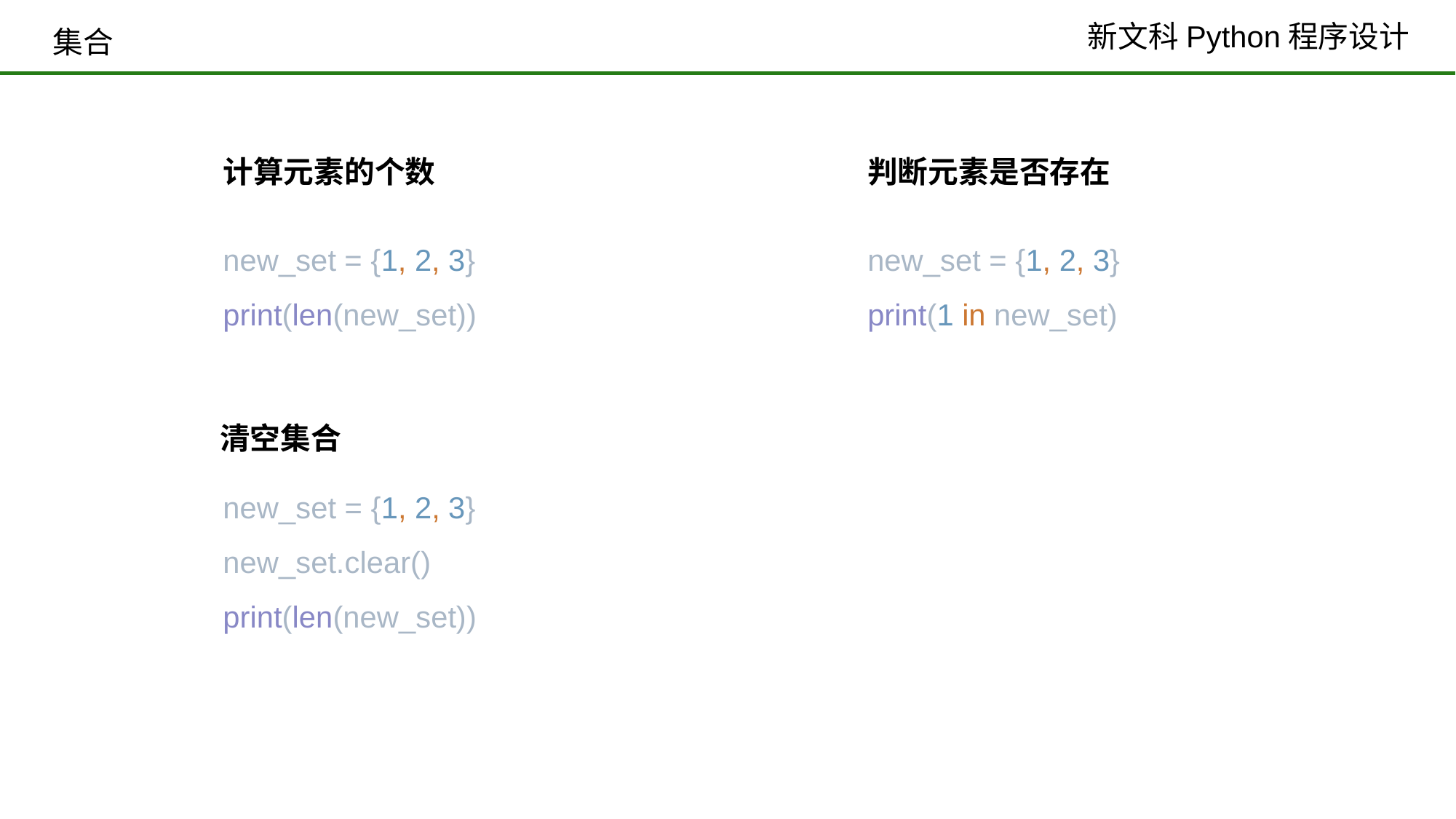

集合
计算元素的个数
判断元素是否存在
new_set = {1, 2, 3}
print(len(new_set))
new_set = {1, 2, 3}
print(1 in new_set)
清空集合
new_set = {1, 2, 3}
new_set.clear()
print(len(new_set))